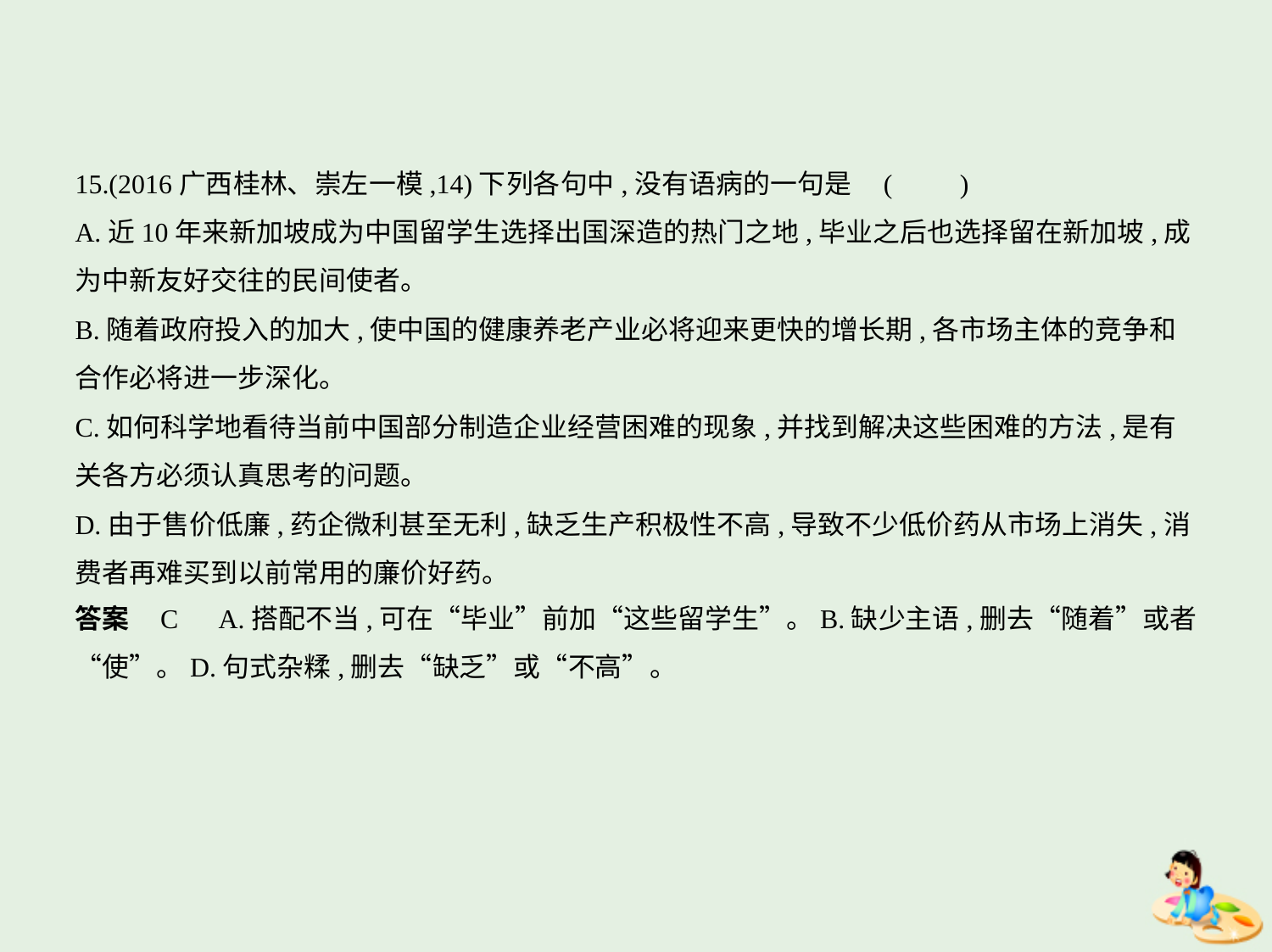

15.(2016广西桂林、崇左一模,14)下列各句中,没有语病的一句是 (　　)
A.近10年来新加坡成为中国留学生选择出国深造的热门之地,毕业之后也选择留在新加坡,成
为中新友好交往的民间使者。
B.随着政府投入的加大,使中国的健康养老产业必将迎来更快的增长期,各市场主体的竞争和
合作必将进一步深化。
C.如何科学地看待当前中国部分制造企业经营困难的现象,并找到解决这些困难的方法,是有
关各方必须认真思考的问题。
D.由于售价低廉,药企微利甚至无利,缺乏生产积极性不高,导致不少低价药从市场上消失,消
费者再难买到以前常用的廉价好药。
答案    C　A.搭配不当,可在“毕业”前加“这些留学生”。B.缺少主语,删去“随着”或者
“使”。D.句式杂糅,删去“缺乏”或“不高”。